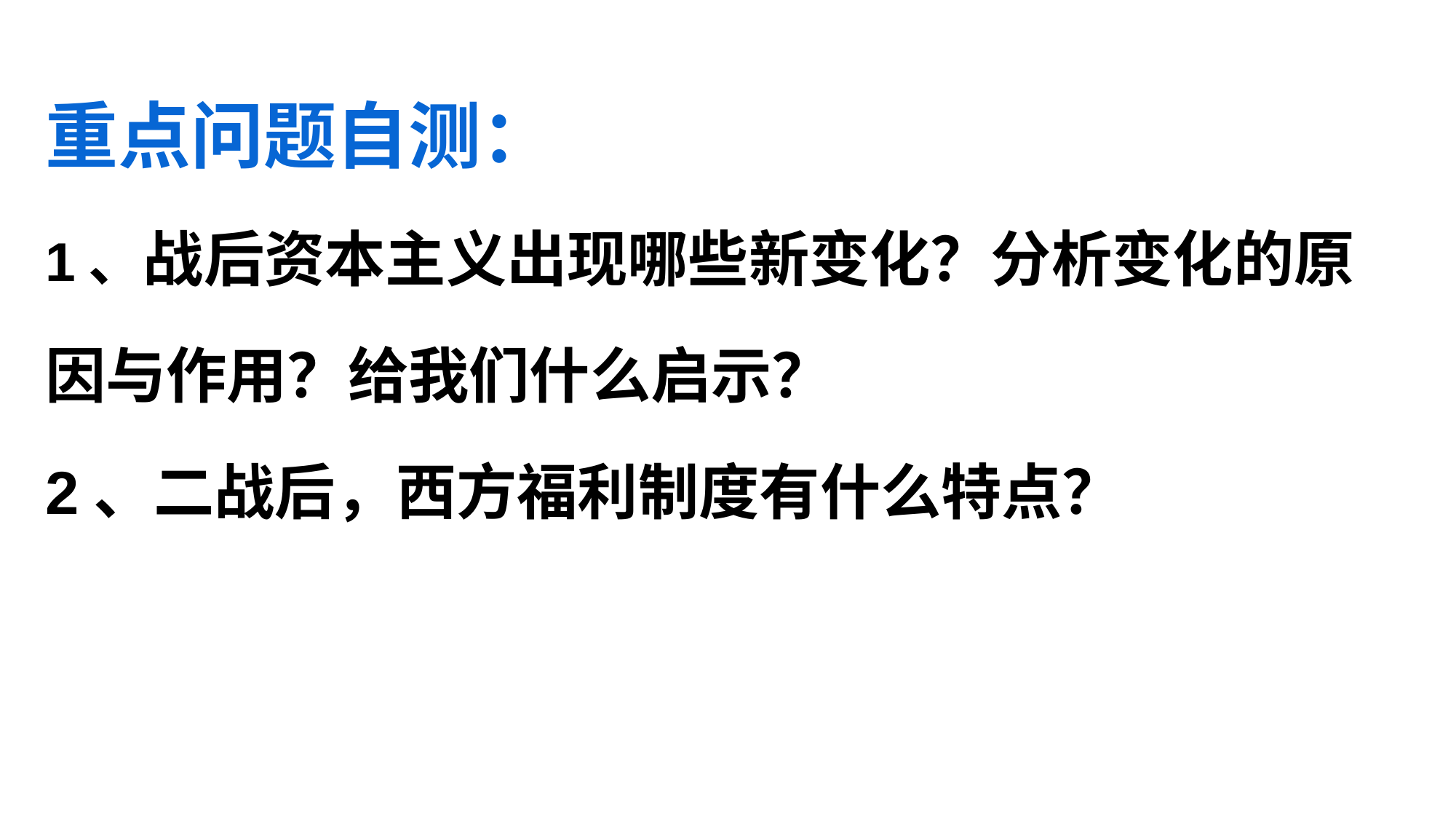

重点问题自测：
1、战后资本主义出现哪些新变化？分析变化的原因与作用？给我们什么启示？
2、二战后，西方福利制度有什么特点？